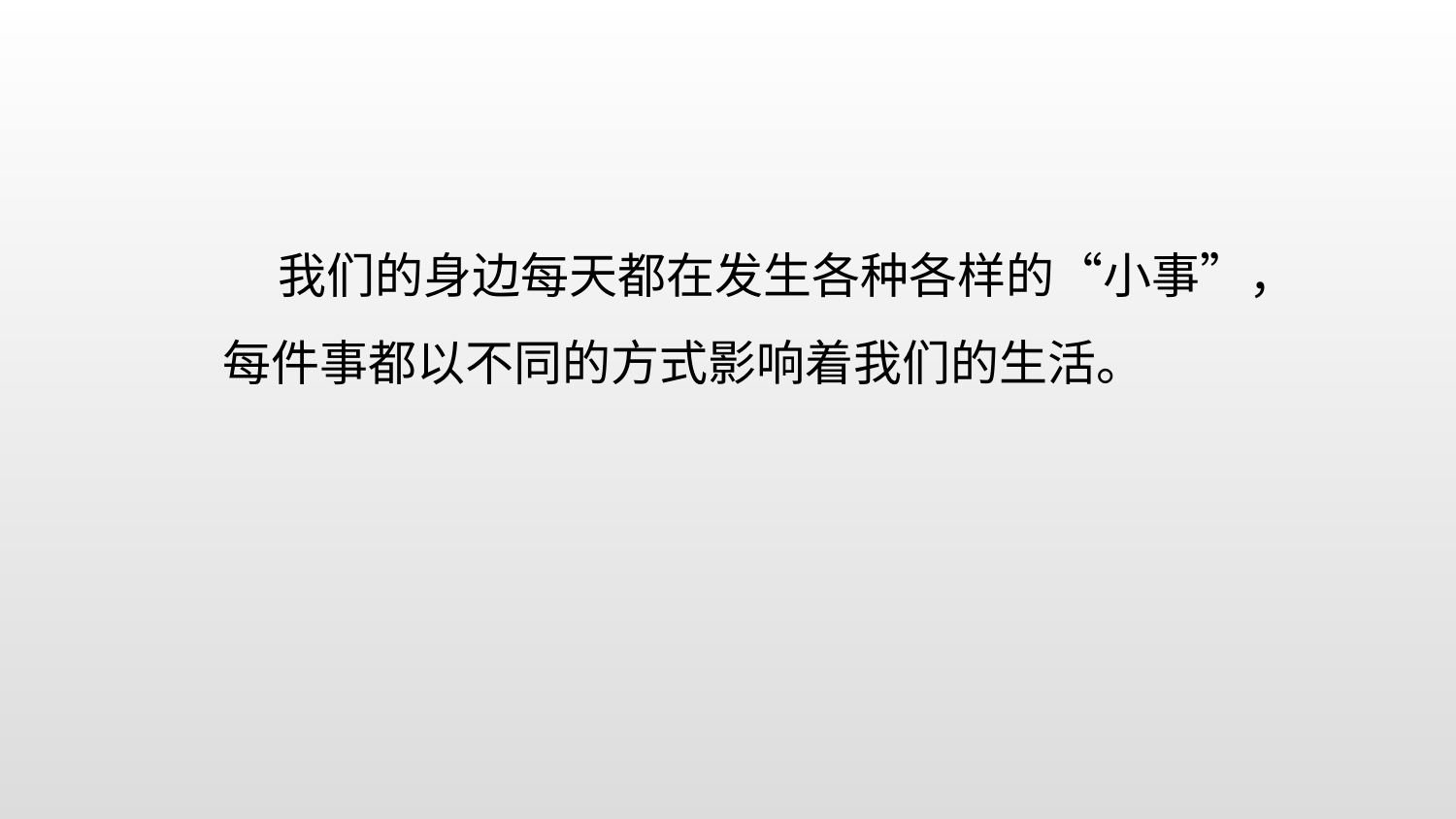

我们的身边每天都在发生各种各样的“小事”，每件事都以不同的方式影响着我们的生活。